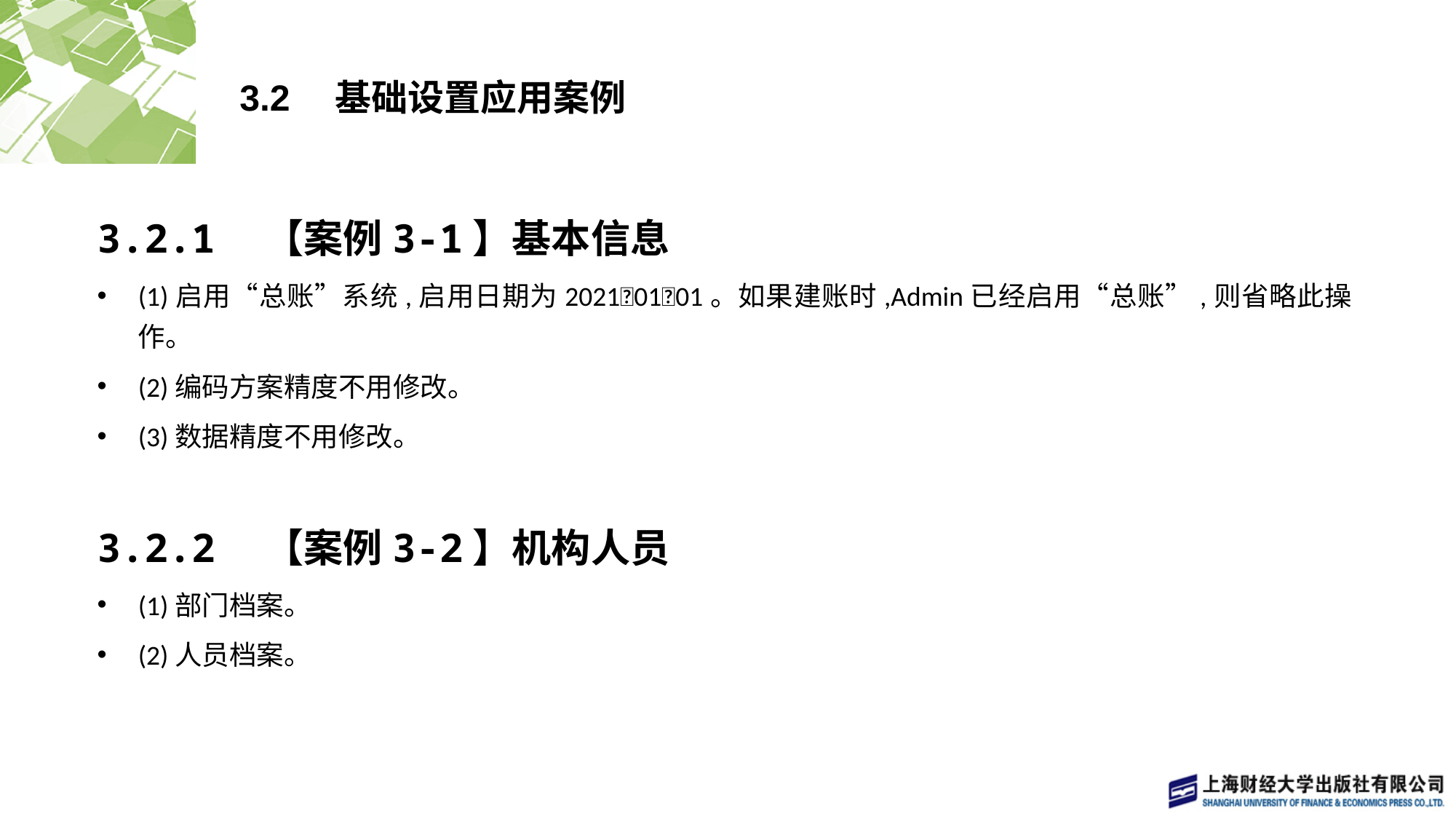

# 3.2　基础设置应用案例
3.2.1　【案例3-1】基本信息
(1)启用“总账”系统,启用日期为2021􀆼01􀆼01。如果建账时,Admin已经启用“总账”,则省略此操作。
(2)编码方案精度不用修改。
(3)数据精度不用修改。

3.2.2　【案例3-2】机构人员
(1)部门档案。
(2)人员档案。